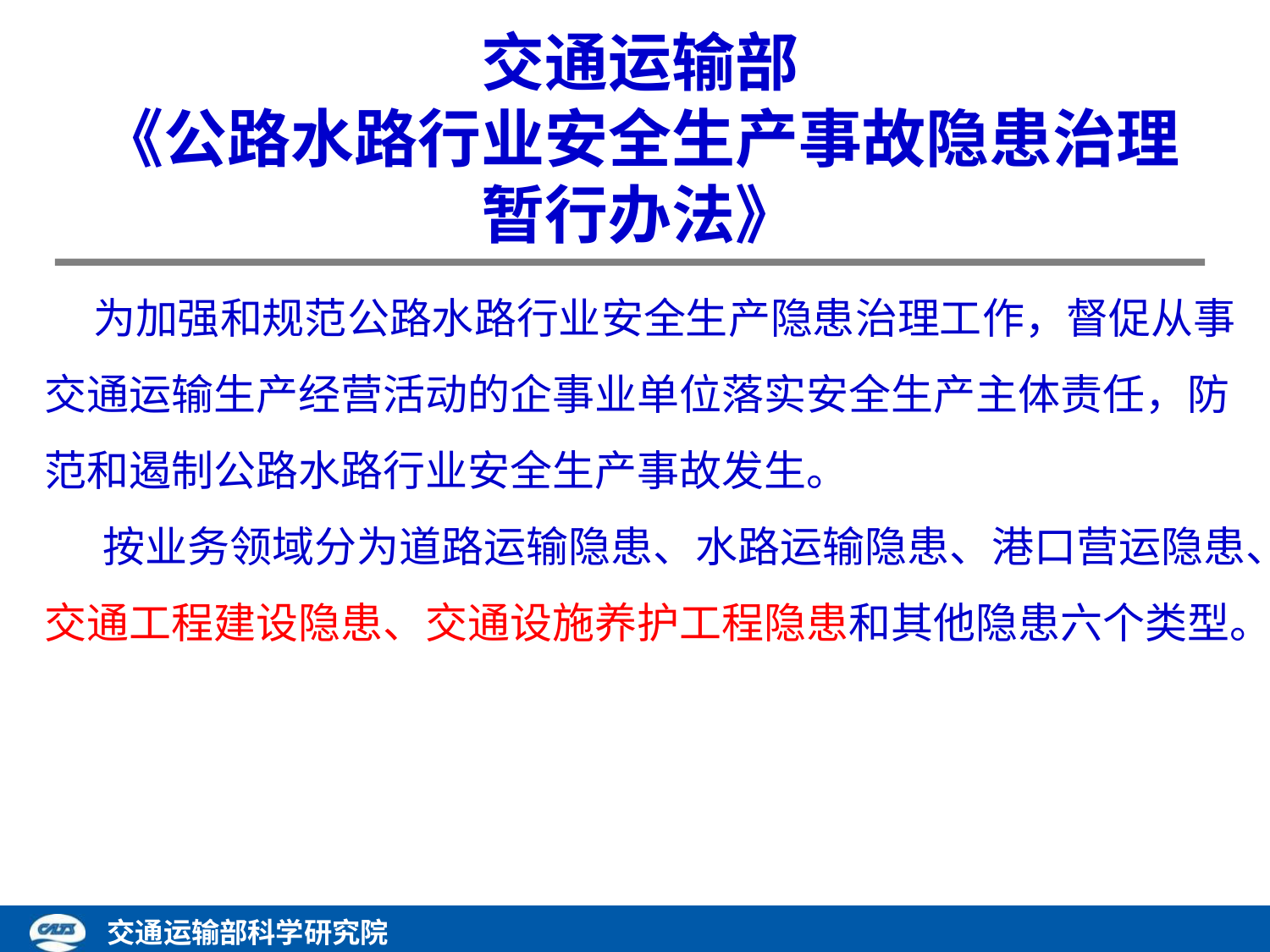

交通运输部
《公路水路行业安全生产事故隐患治理暂行办法》
    为加强和规范公路水路行业安全生产隐患治理工作，督促从事交通运输生产经营活动的企事业单位落实安全生产主体责任，防范和遏制公路水路行业安全生产事故发生。
     按业务领域分为道路运输隐患、水路运输隐患、港口营运隐患、交通工程建设隐患、交通设施养护工程隐患和其他隐患六个类型。